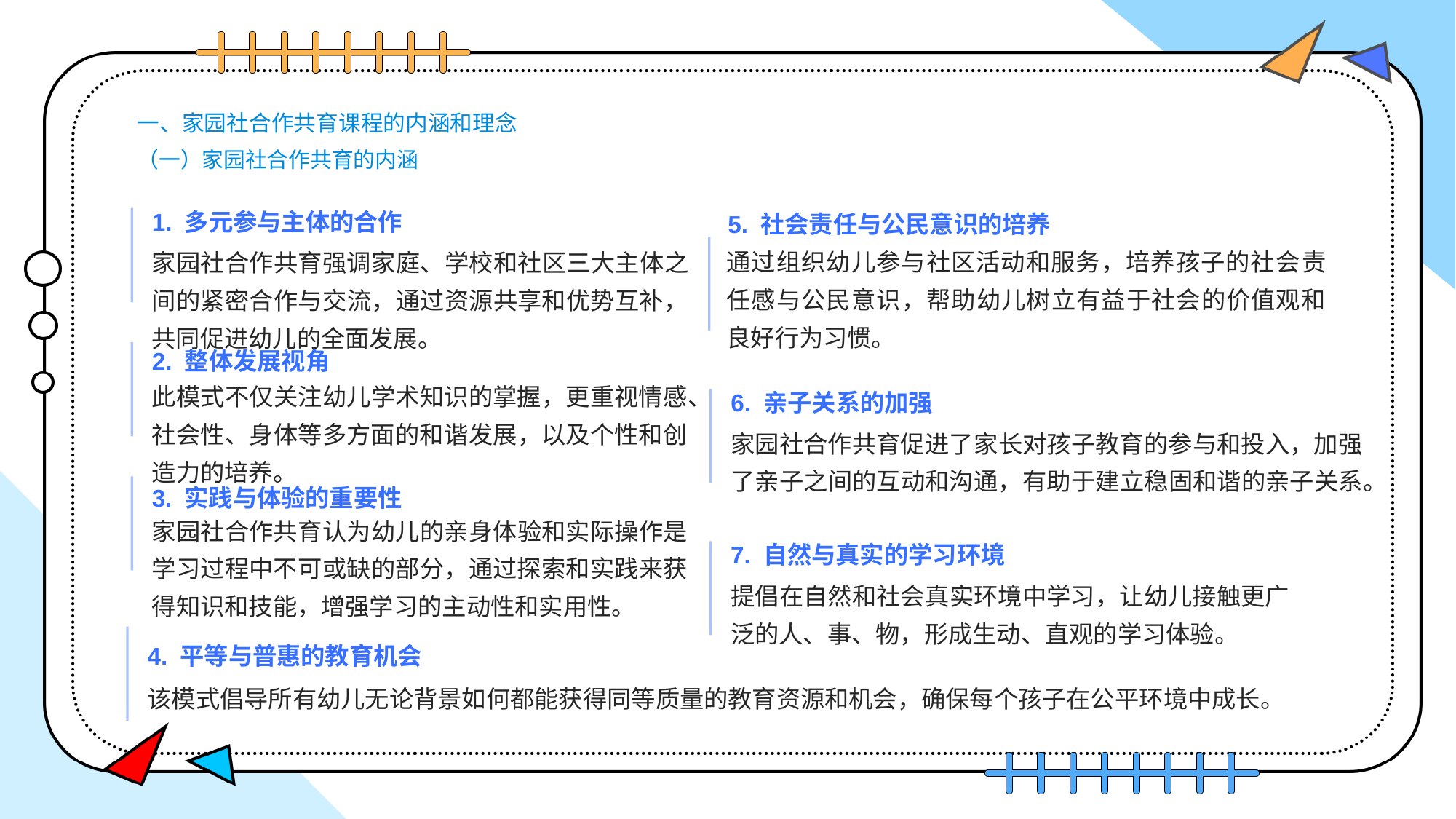

# 一、家园社合作共育课程的内涵和理念 （一）家园社合作共育的内涵
1. 多元参与主体的合作
5. 社会责任与公民意识的培养

通过组织幼儿参与社区活动和服务，培养孩子的社会责任感与公民意识，帮助幼儿树立有益于社会的价值观和良好行为习惯。
家园社合作共育强调家庭、学校和社区三大主体之间的紧密合作与交流，通过资源共享和优势互补，共同促进幼儿的全面发展。

2. 整体发展视角
此模式不仅关注幼儿学术知识的掌握，更重视情感、社会性、身体等多方面的和谐发展，以及个性和创造力的培养。
6. 亲子关系的加强

家园社合作共育促进了家长对孩子教育的参与和投入，加强了亲子之间的互动和沟通，有助于建立稳固和谐的亲子关系。

3. 实践与体验的重要性
家园社合作共育认为幼儿的亲身体验和实际操作是学习过程中不可或缺的部分，通过探索和实践来获得知识和技能，增强学习的主动性和实用性。
7. 自然与真实的学习环境

提倡在自然和社会真实环境中学习，让幼儿接触更广泛的人、事、物，形成生动、直观的学习体验。

4. 平等与普惠的教育机会
该模式倡导所有幼儿无论背景如何都能获得同等质量的教育资源和机会，确保每个孩子在公平环境中成长。